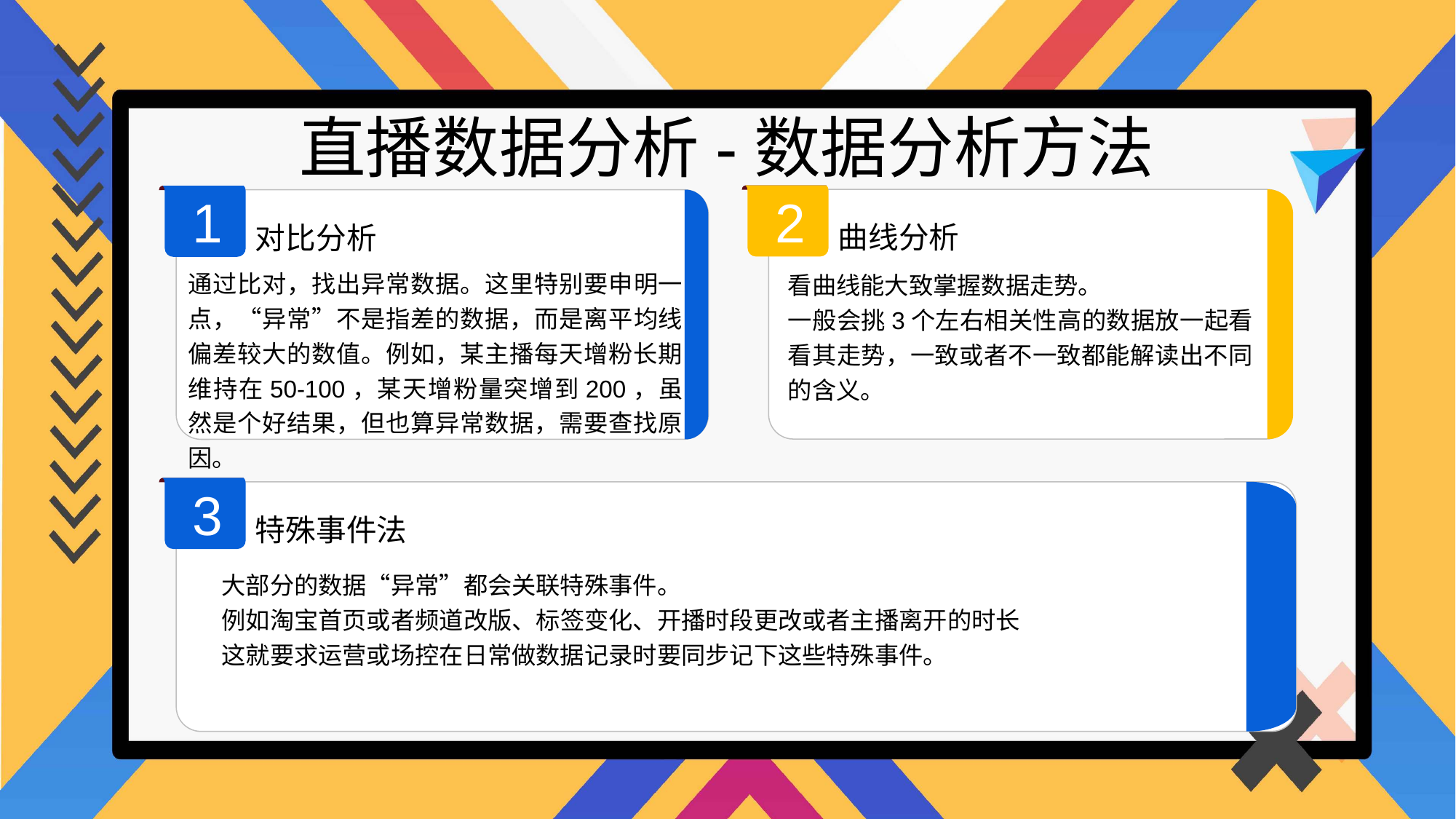

直播数据分析-数据分析方法
2
1

曲线分析
对比分析
通过比对，找出异常数据。这里特别要申明一点，“异常”不是指差的数据，而是离平均线偏差较大的数值。例如，某主播每天增粉长期维持在50-100，某天增粉量突增到200，虽然是个好结果，但也算异常数据，需要查找原因。
看曲线能大致掌握数据走势。
一般会挑3个左右相关性高的数据放一起看看其走势，一致或者不一致都能解读出不同的含义。
3

特殊事件法
大部分的数据“异常”都会关联特殊事件。
例如淘宝首页或者频道改版、标签变化、开播时段更改或者主播离开的时长
这就要求运营或场控在日常做数据记录时要同步记下这些特殊事件。